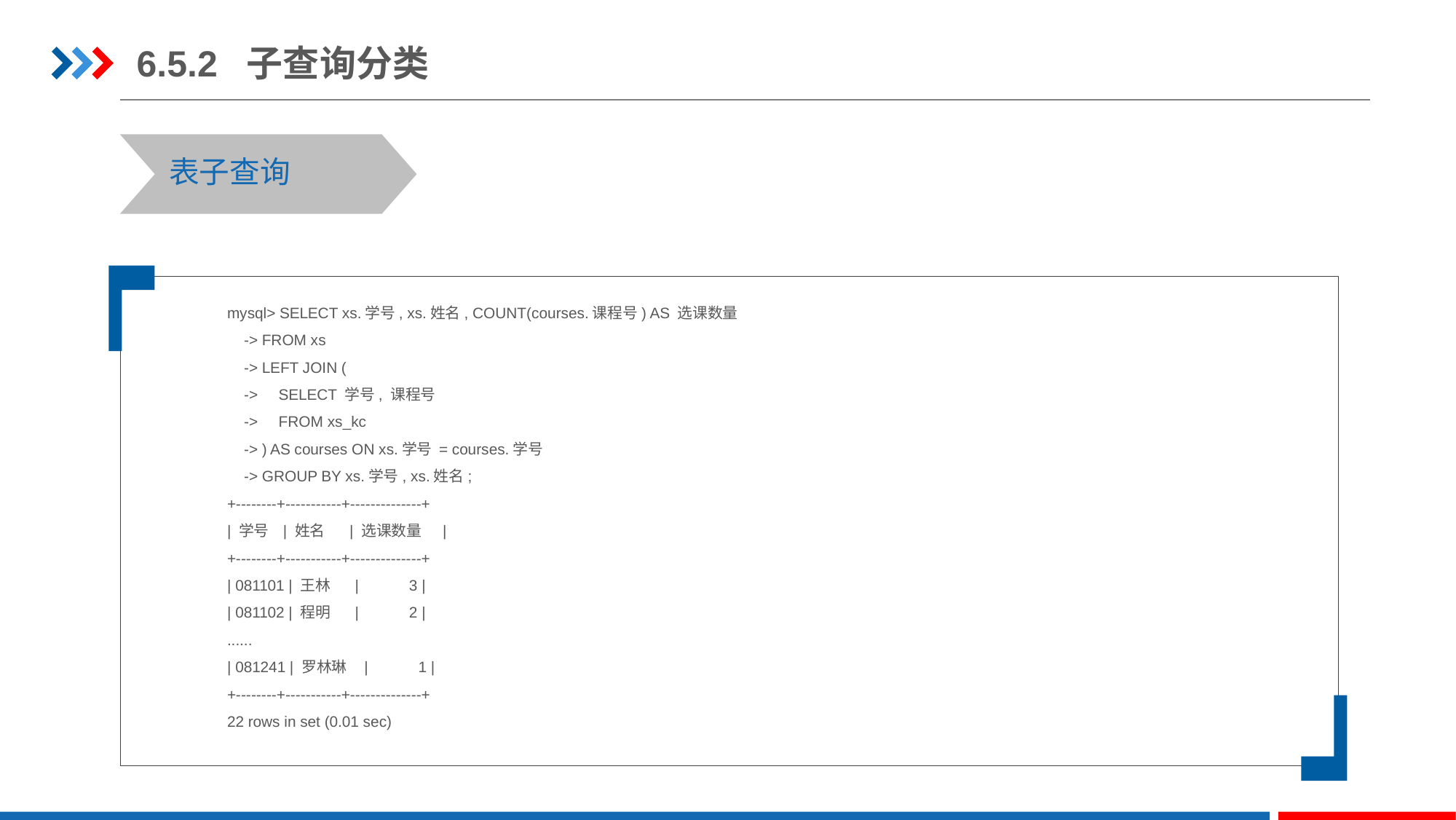

6.5.2  子查询分类

表子查询

mysql> SELECT xs.学号, xs.姓名, COUNT(courses.课程号) AS 选课数量
    -> FROM xs
    -> LEFT JOIN (
    ->     SELECT 学号, 课程号
    ->     FROM xs_kc
    -> ) AS courses ON xs.学号 = courses.学号
    -> GROUP BY xs.学号, xs.姓名;
+--------+-----------+--------------+
| 学号   | 姓名      | 选课数量     |
+--------+-----------+--------------+
| 081101 | 王林      |            3 |
| 081102 | 程明      |            2 |
......
| 081241 | 罗林琳    |            1 |
+--------+-----------+--------------+
22 rows in set (0.01 sec)